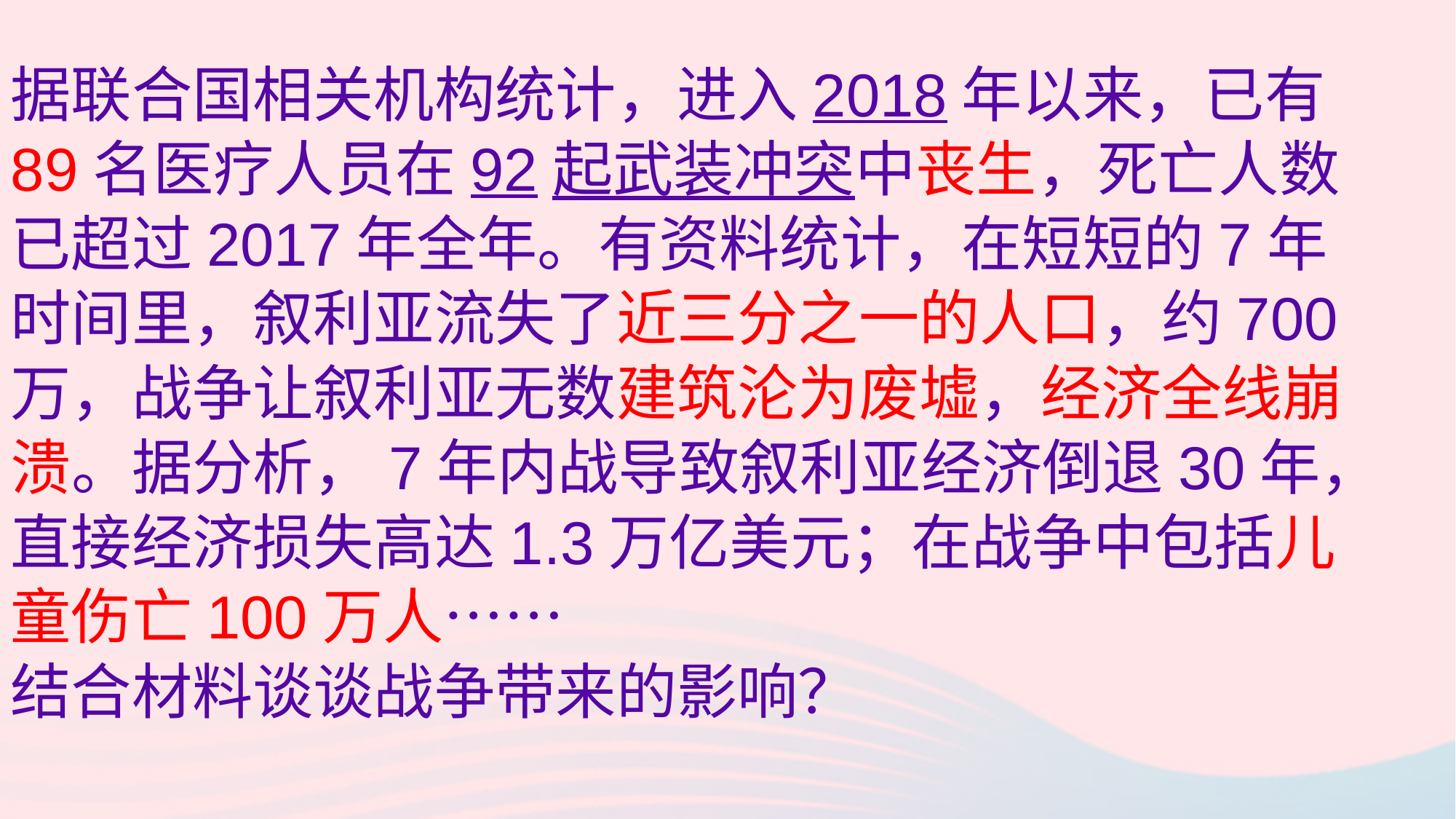

据联合国相关机构统计，进入2018年以来，已有89名医疗人员在92起武装冲突中丧生，死亡人数已超过2017年全年。有资料统计，在短短的7年时间里，叙利亚流失了近三分之一的人口，约700万，战争让叙利亚无数建筑沦为废墟，经济全线崩溃。据分析，7年内战导致叙利亚经济倒退30年，直接经济损失高达1.3万亿美元；在战争中包括儿童伤亡100万人……
结合材料谈谈战争带来的影响？